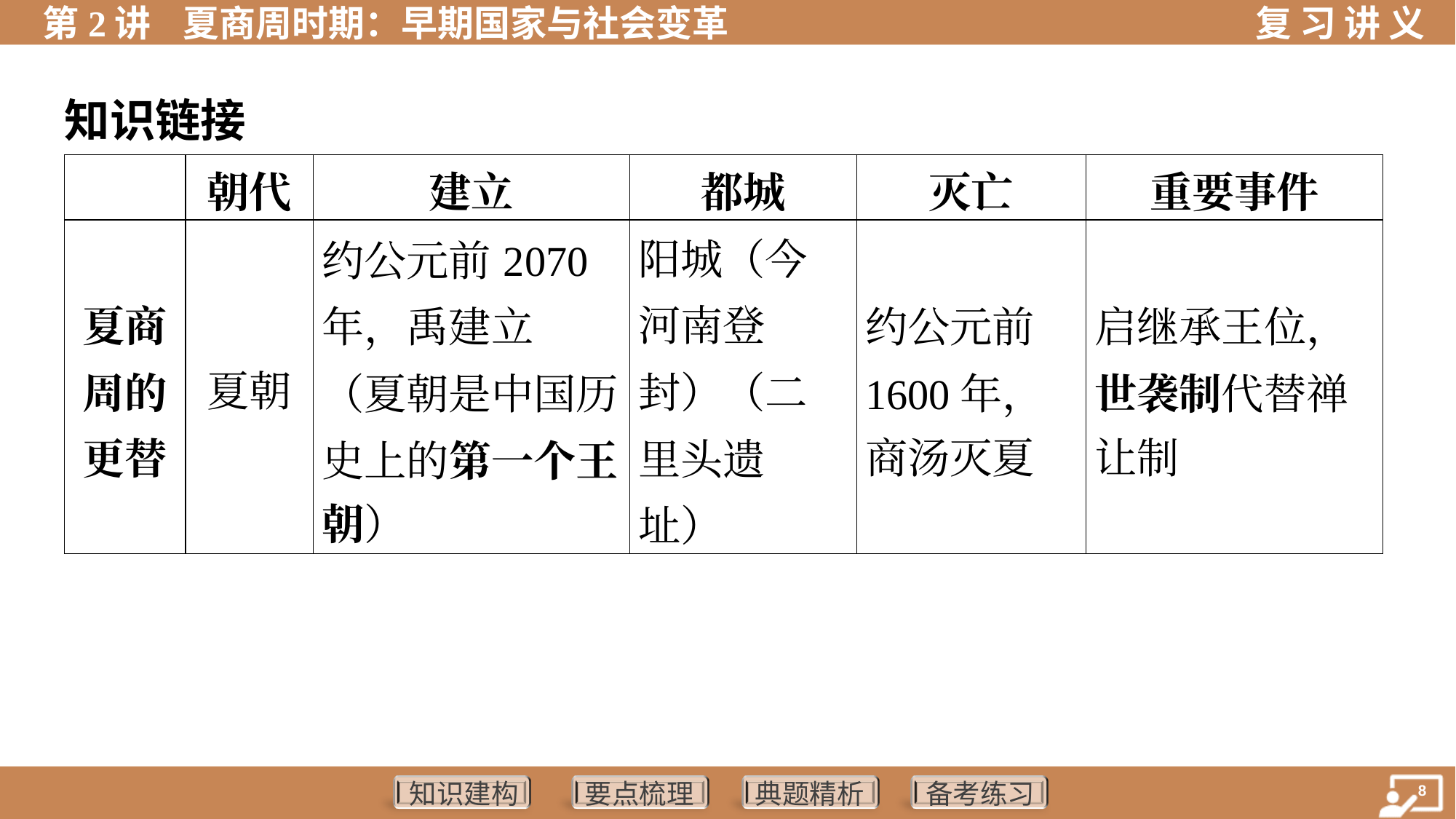

知识链接
|  | 朝代 | 建立 | 都城 | 灭亡 | 重要事件 |
| --- | --- | --- | --- | --- | --- |
| 夏商 周的 更替 | 夏朝 | 约公元前2070 年，禹建立 （夏朝是中国历 史上的第一个王 朝） | 阳城（今河南登封）（二里头遗址） | 约公元前 1600年， 商汤灭夏 | 启继承王位， 世袭制代替禅 让制 |